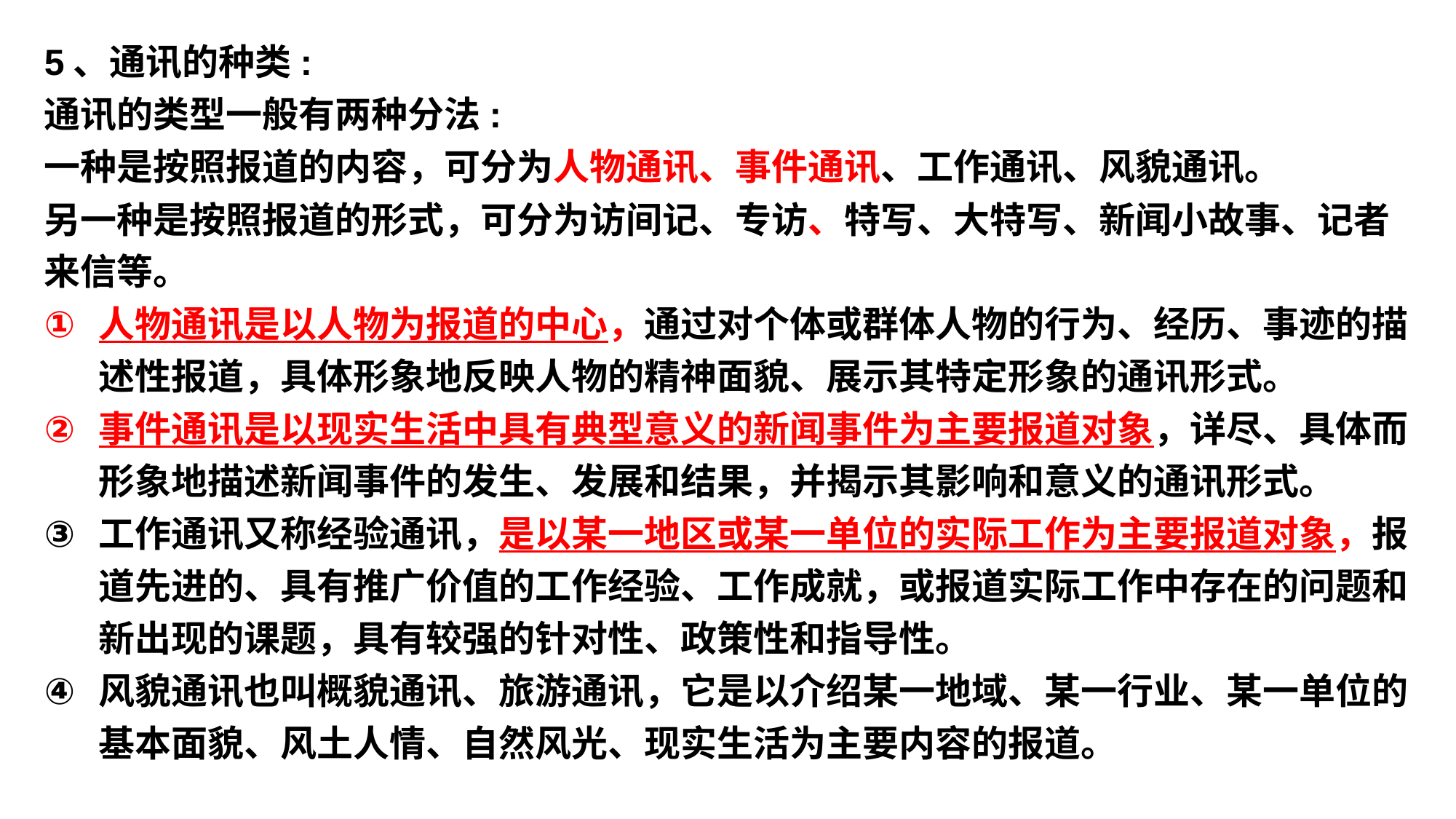

5、通讯的种类:
通讯的类型一般有两种分法:
一种是按照报道的内容，可分为人物通讯、事件通讯、工作通讯、风貌通讯。
另一种是按照报道的形式，可分为访间记、专访、特写、大特写、新闻小故事、记者来信等。
人物通讯是以人物为报道的中心，通过对个体或群体人物的行为、经历、事迹的描述性报道，具体形象地反映人物的精神面貌、展示其特定形象的通讯形式。
事件通讯是以现实生活中具有典型意义的新闻事件为主要报道对象，详尽、具体而形象地描述新闻事件的发生、发展和结果，并揭示其影响和意义的通讯形式。
工作通讯又称经验通讯，是以某一地区或某一单位的实际工作为主要报道对象，报道先进的、具有推广价值的工作经验、工作成就，或报道实际工作中存在的问题和新出现的课题，具有较强的针对性、政策性和指导性。
风貌通讯也叫概貌通讯、旅游通讯，它是以介绍某一地域、某一行业、某一单位的基本面貌、风土人情、自然风光、现实生活为主要内容的报道。